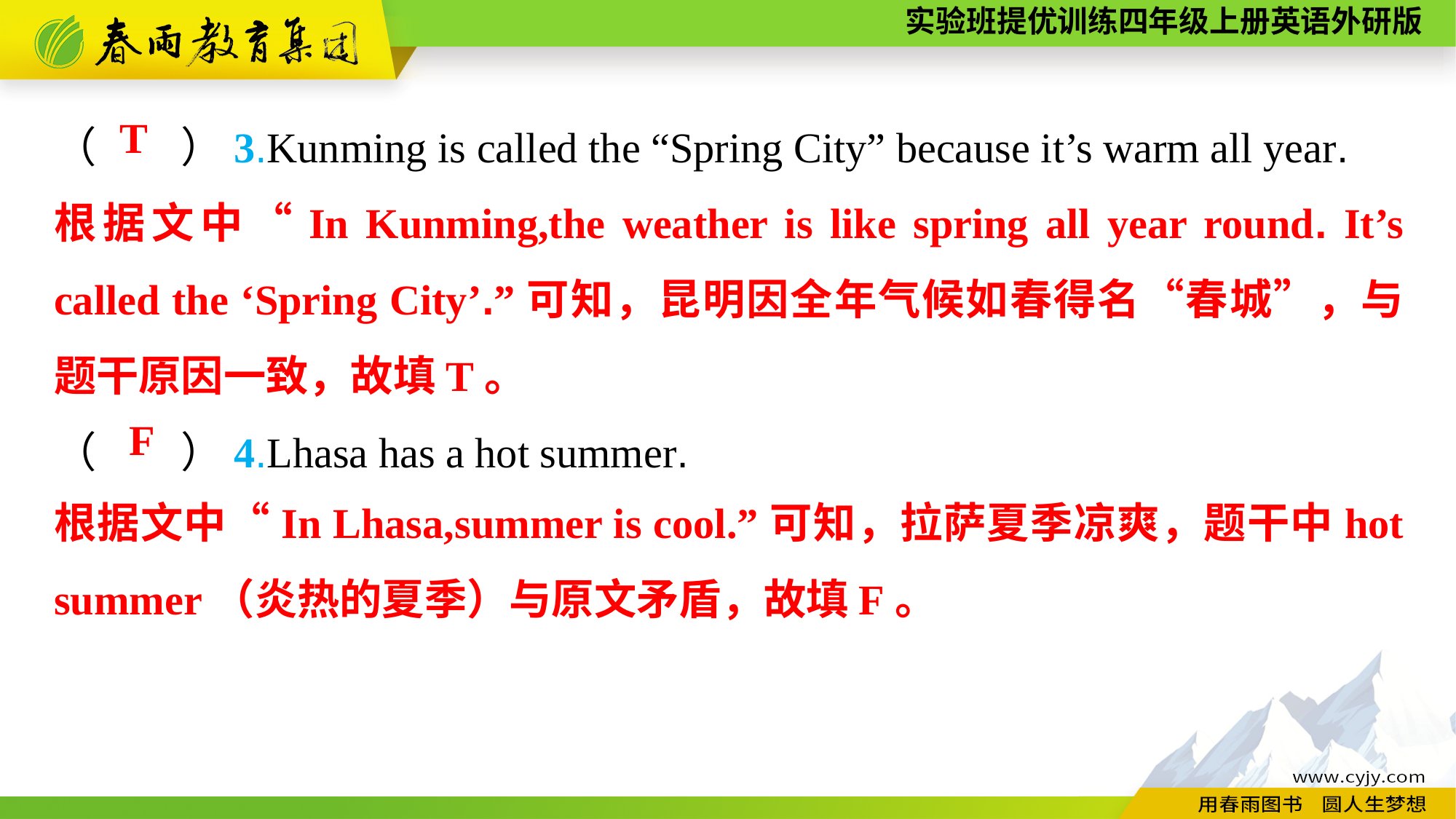

（　　）3.Kunming is called the “Spring City” because it’s warm all year.

（　　）4.Lhasa has a hot summer.
T
根据文中“In Kunming,the weather is like spring all year round. It’s called the ‘Spring City’.”可知，昆明因全年气候如春得名“春城”，与题干原因一致，故填T。
F
根据文中“In Lhasa,summer is cool.”可知，拉萨夏季凉爽，题干中hot summer（炎热的夏季）与原文矛盾，故填F。